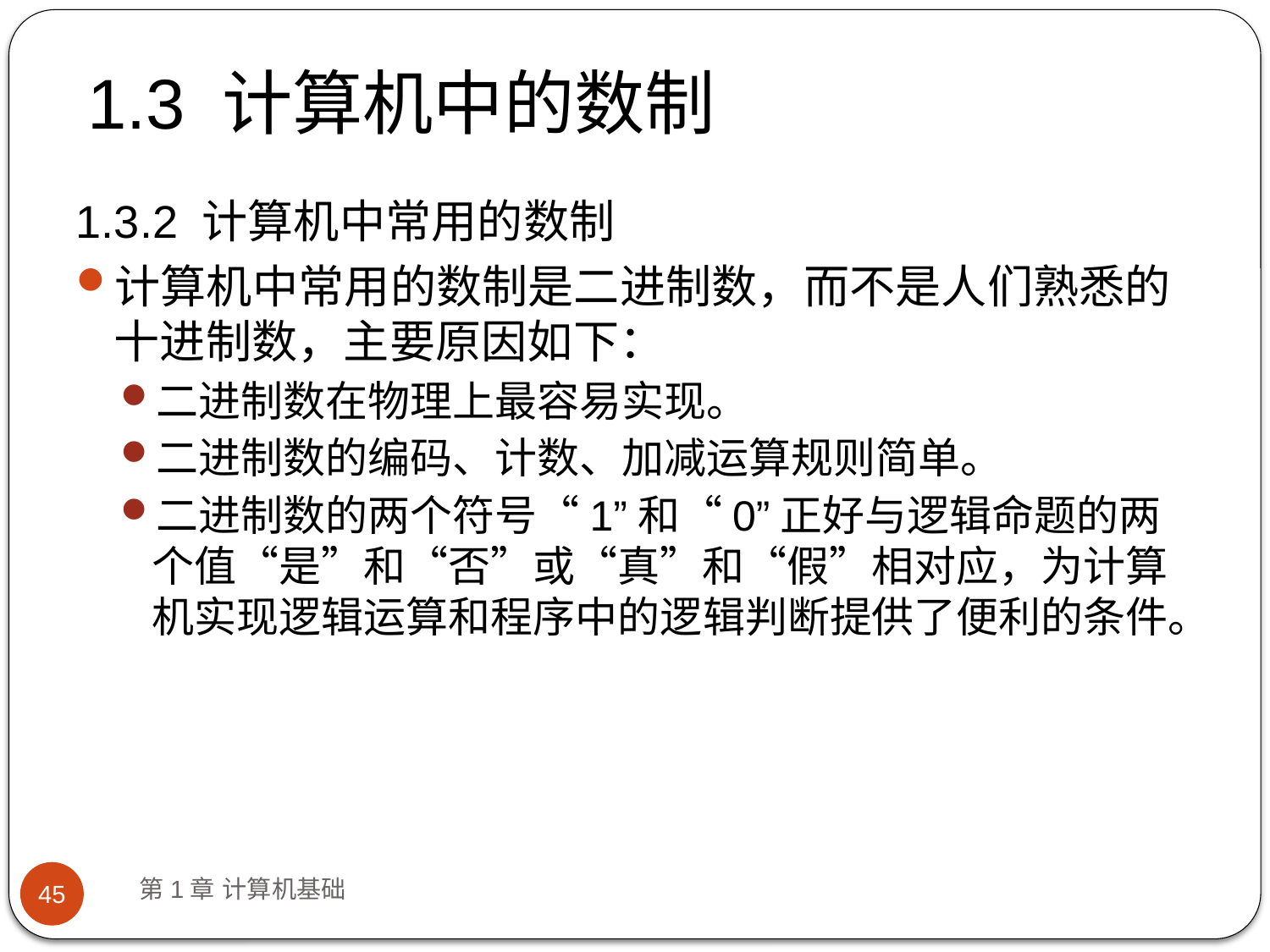

# 1.3 计算机中的数制
1.3.2 计算机中常用的数制
计算机中常用的数制是二进制数，而不是人们熟悉的十进制数，主要原因如下：
二进制数在物理上最容易实现。
二进制数的编码、计数、加减运算规则简单。
二进制数的两个符号“1”和“0”正好与逻辑命题的两个值“是”和“否”或“真”和“假”相对应，为计算机实现逻辑运算和程序中的逻辑判断提供了便利的条件。
第1章 计算机基础
45